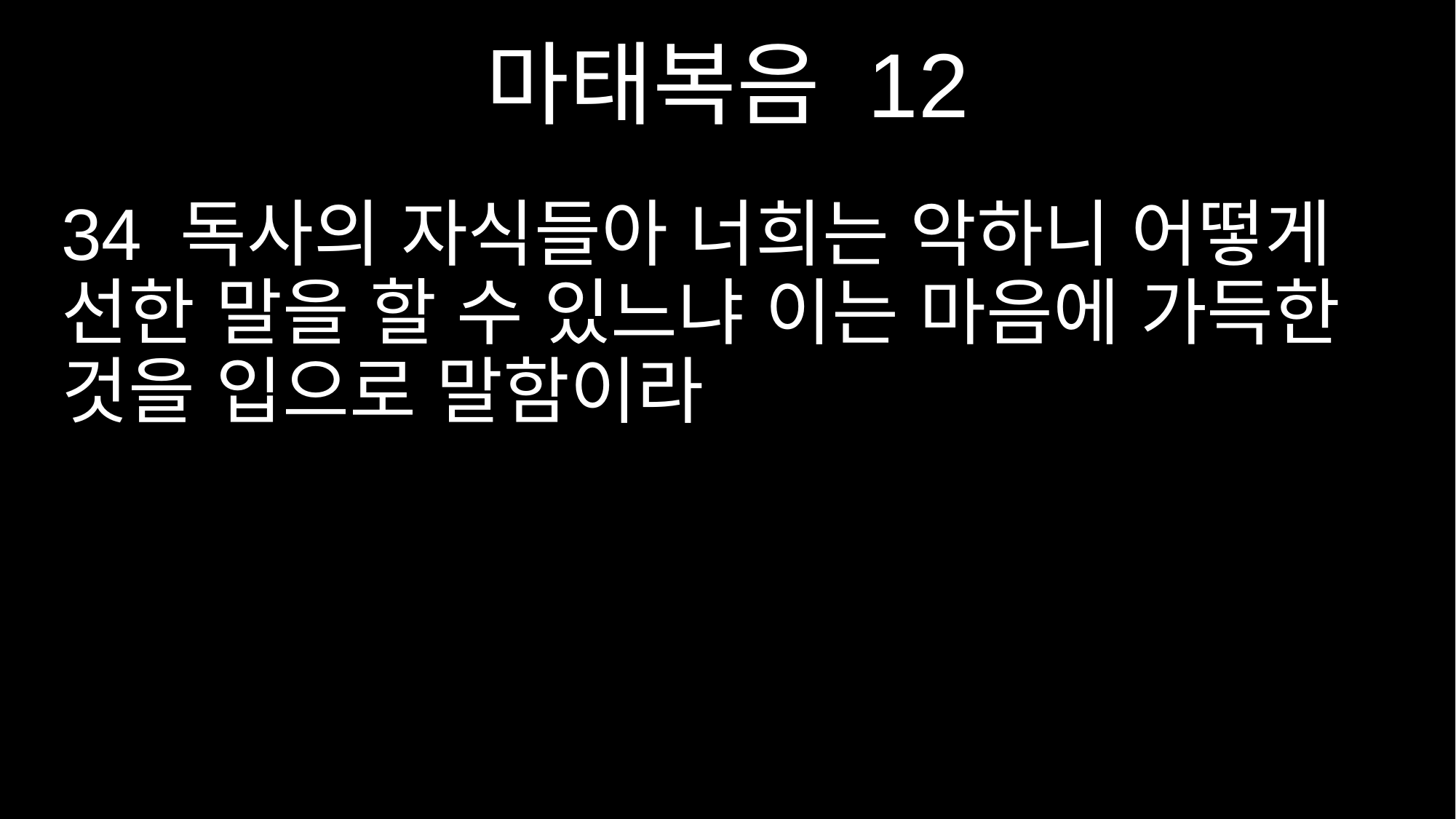

마태복음 12
34 독사의 자식들아 너희는 악하니 어떻게 선한 말을 할 수 있느냐 이는 마음에 가득한 것을 입으로 말함이라